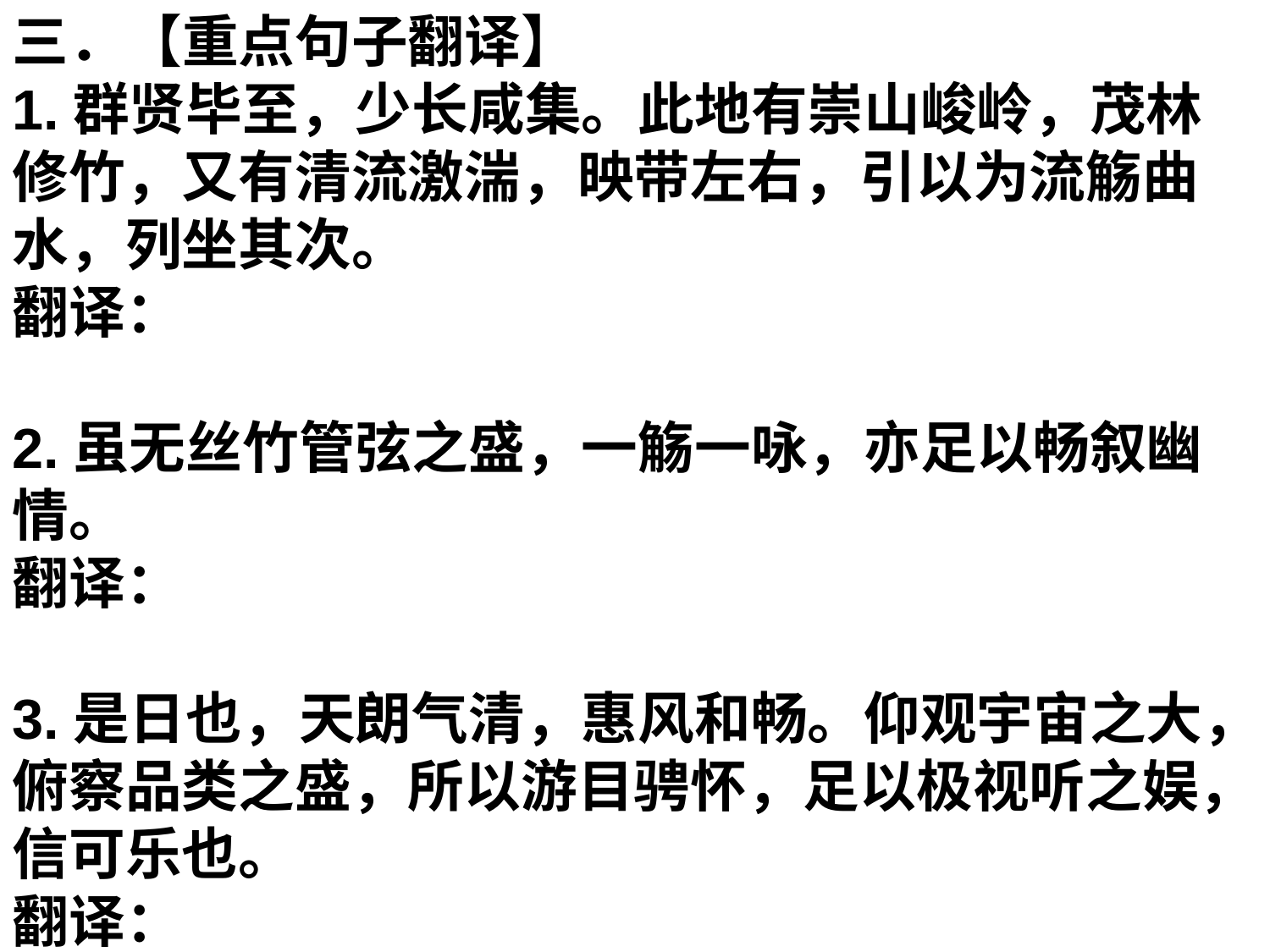

三．【重点句子翻译】
1.群贤毕至，少长咸集。此地有崇山峻岭，茂林修竹，又有清流激湍，映带左右，引以为流觞曲水，列坐其次。
翻译：

2.虽无丝竹管弦之盛，一觞一咏，亦足以畅叙幽情。
翻译：

3.是日也，天朗气清，惠风和畅。仰观宇宙之大，俯察品类之盛，所以游目骋怀，足以极视听之娱，信可乐也。
翻译：